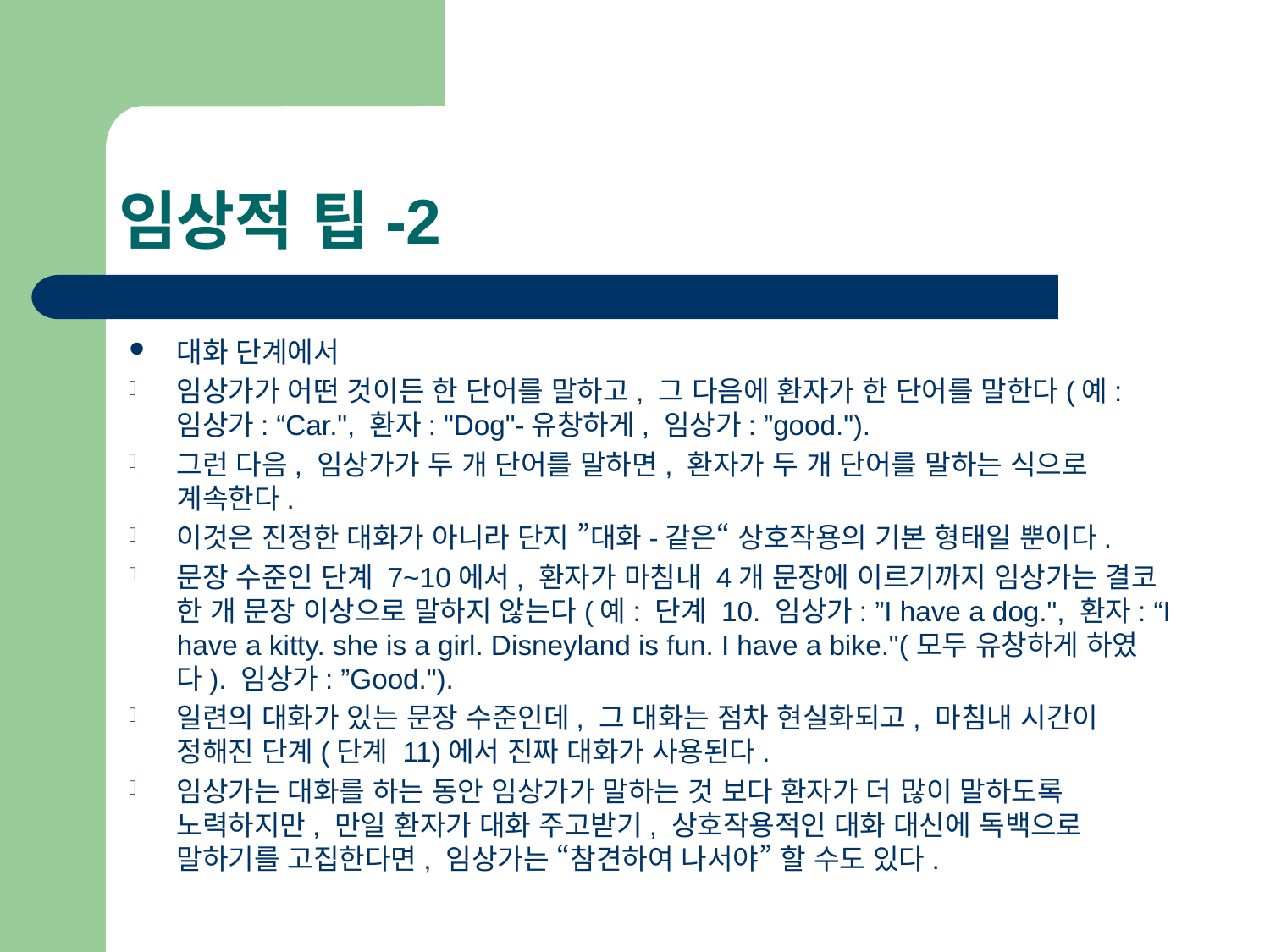

# 임상적 팁-2
대화 단계에서
임상가가 어떤 것이든 한 단어를 말하고, 그 다음에 환자가 한 단어를 말한다(예: 임상가: “Car.", 환자: "Dog"-유창하게, 임상가: ”good.").
그런 다음, 임상가가 두 개 단어를 말하면, 환자가 두 개 단어를 말하는 식으로 계속한다.
이것은 진정한 대화가 아니라 단지 ”대화-같은“ 상호작용의 기본 형태일 뿐이다.
문장 수준인 단계 7~10에서, 환자가 마침내 4개 문장에 이르기까지 임상가는 결코 한 개 문장 이상으로 말하지 않는다(예: 단계 10. 임상가: ”I have a dog.", 환자: “I have a kitty. she is a girl. Disneyland is fun. I have a bike."(모두 유창하게 하였다). 임상가: ”Good.").
일련의 대화가 있는 문장 수준인데, 그 대화는 점차 현실화되고, 마침내 시간이 정해진 단계(단계 11)에서 진짜 대화가 사용된다.
임상가는 대화를 하는 동안 임상가가 말하는 것 보다 환자가 더 많이 말하도록 노력하지만, 만일 환자가 대화 주고받기, 상호작용적인 대화 대신에 독백으로 말하기를 고집한다면, 임상가는 “참견하여 나서야” 할 수도 있다.